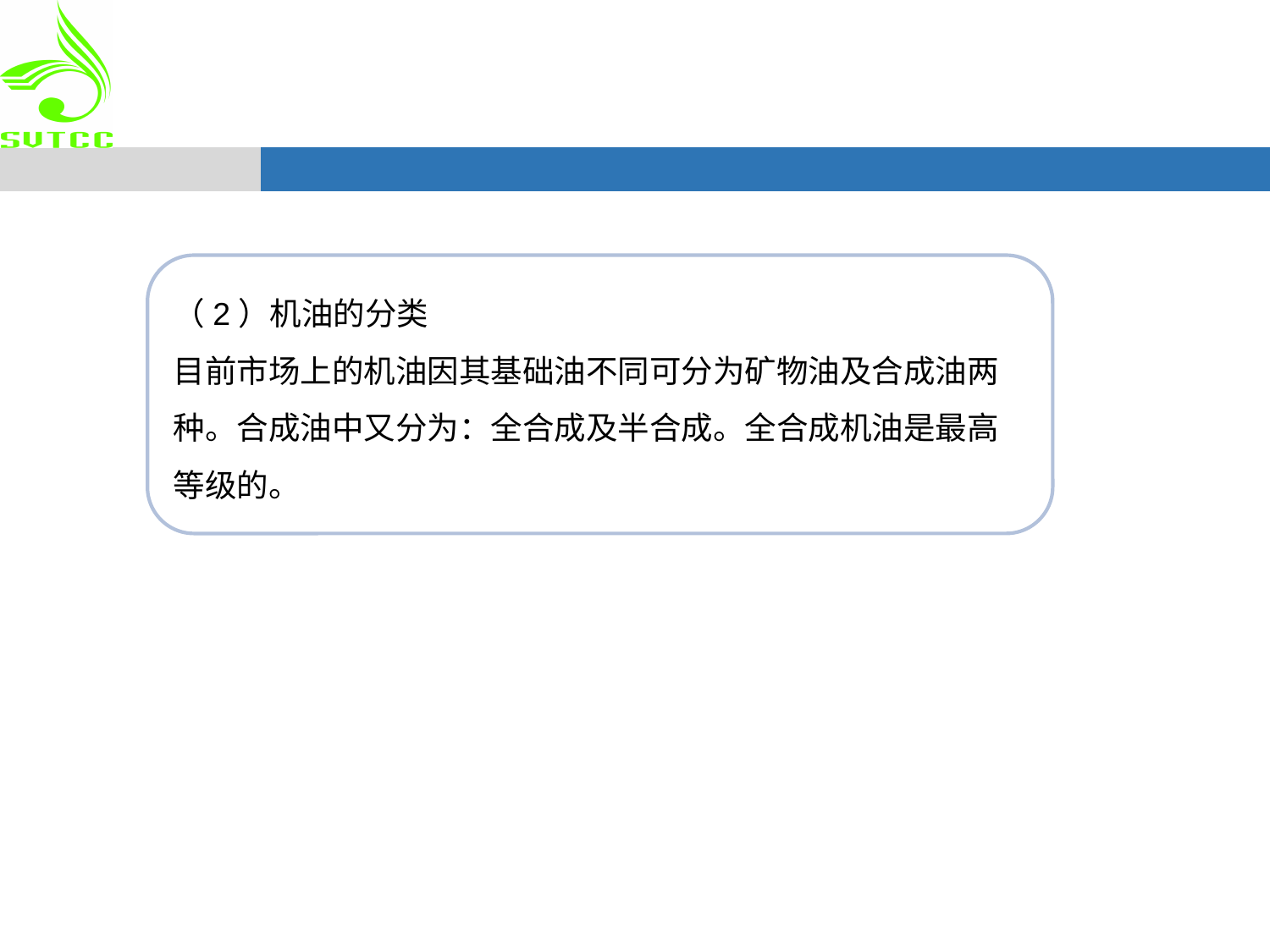

（2）机油的分类
目前市场上的机油因其基础油不同可分为矿物油及合成油两种。合成油中又分为：全合成及半合成。全合成机油是最高等级的。